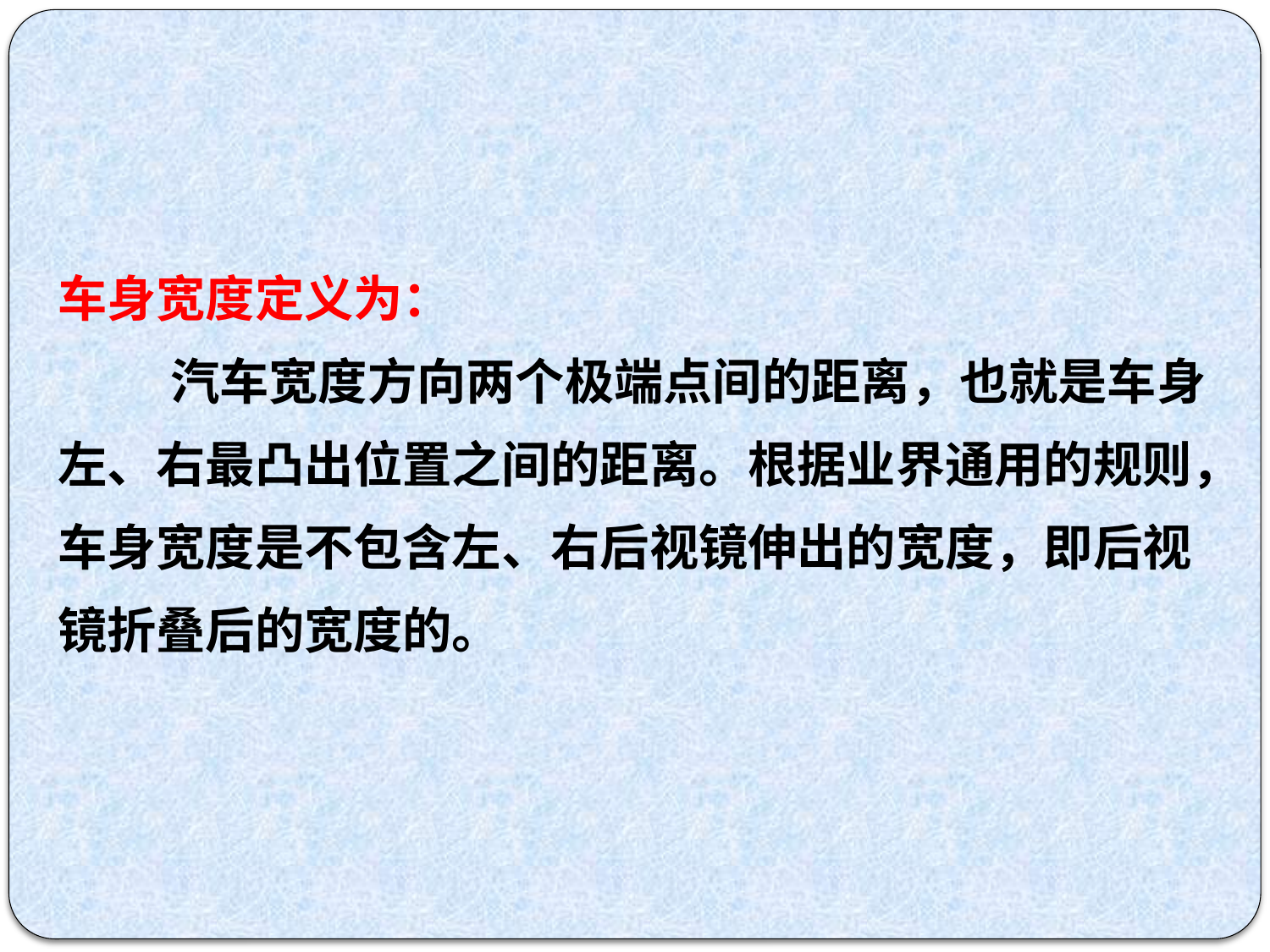

车身宽度定义为：
         汽车宽度方向两个极端点间的距离，也就是车身左、右最凸出位置之间的距离。根据业界通用的规则，车身宽度是不包含左、右后视镜伸出的宽度，即后视镜折叠后的宽度的。